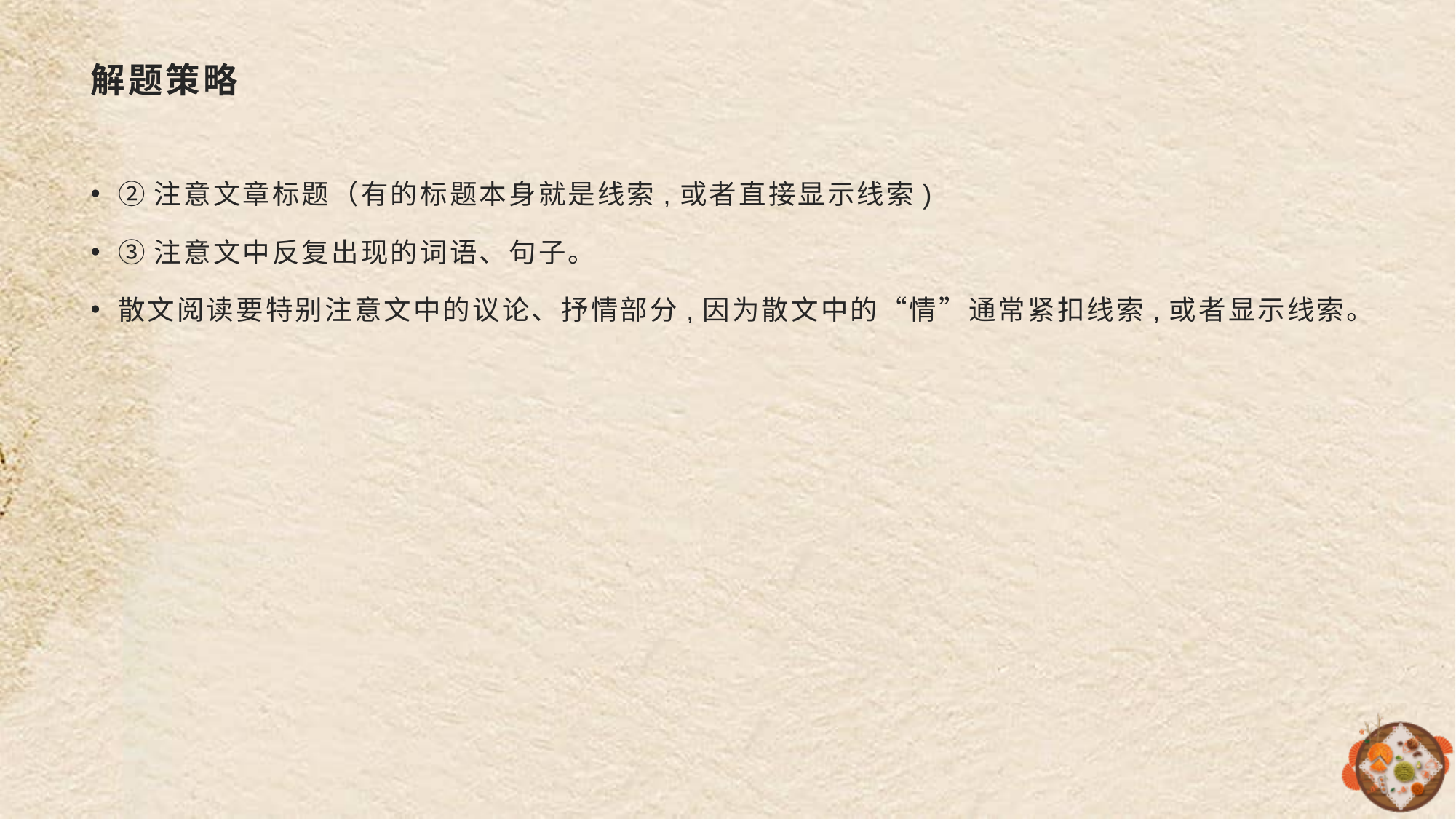

# 解题策略

②注意文章标题（有的标题本身就是线索,或者直接显示线索)
③注意文中反复出现的词语、句子。
散文阅读要特别注意文中的议论、抒情部分,因为散文中的“情”通常紧扣线索,或者显示线索。